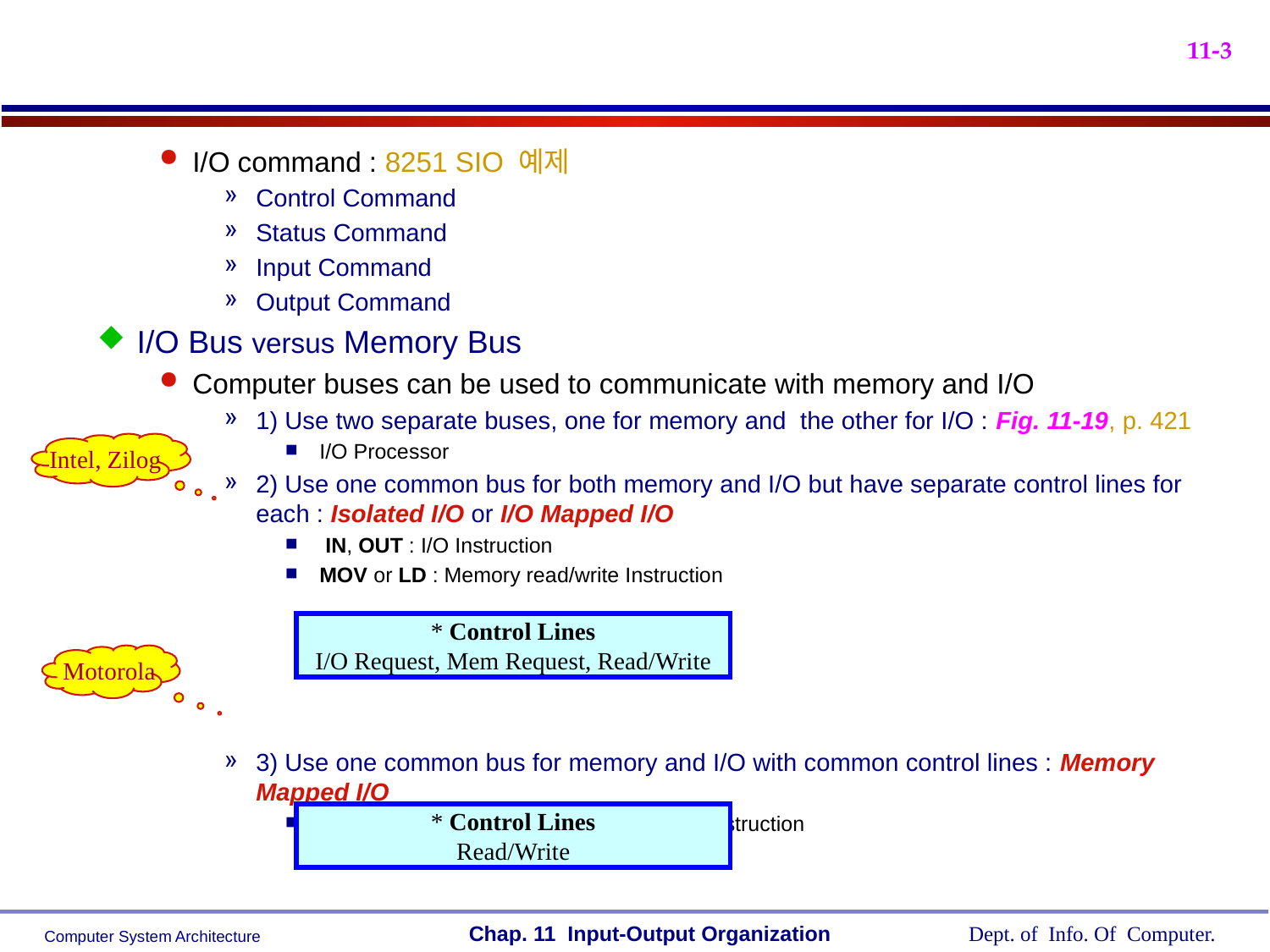

I/O command : 8251 SIO 예제
Control Command
Status Command
Input Command
Output Command
I/O Bus versus Memory Bus
Computer buses can be used to communicate with memory and I/O
1) Use two separate buses, one for memory and  the other for I/O : Fig. 11-19, p. 421
I/O Processor
2) Use one common bus for both memory and I/O but have separate control lines for each : Isolated I/O or I/O Mapped I/O
 IN, OUT : I/O Instruction
MOV or LD : Memory read/write Instruction

3) Use one common bus for memory and I/O with common control lines : Memory Mapped I/O
MOV or  LD : I/O and Memory read/write Instruction
Intel, Zilog
* Control Lines
I/O Request, Mem Request, Read/Write
 Motorola
* Control Lines
Read/Write